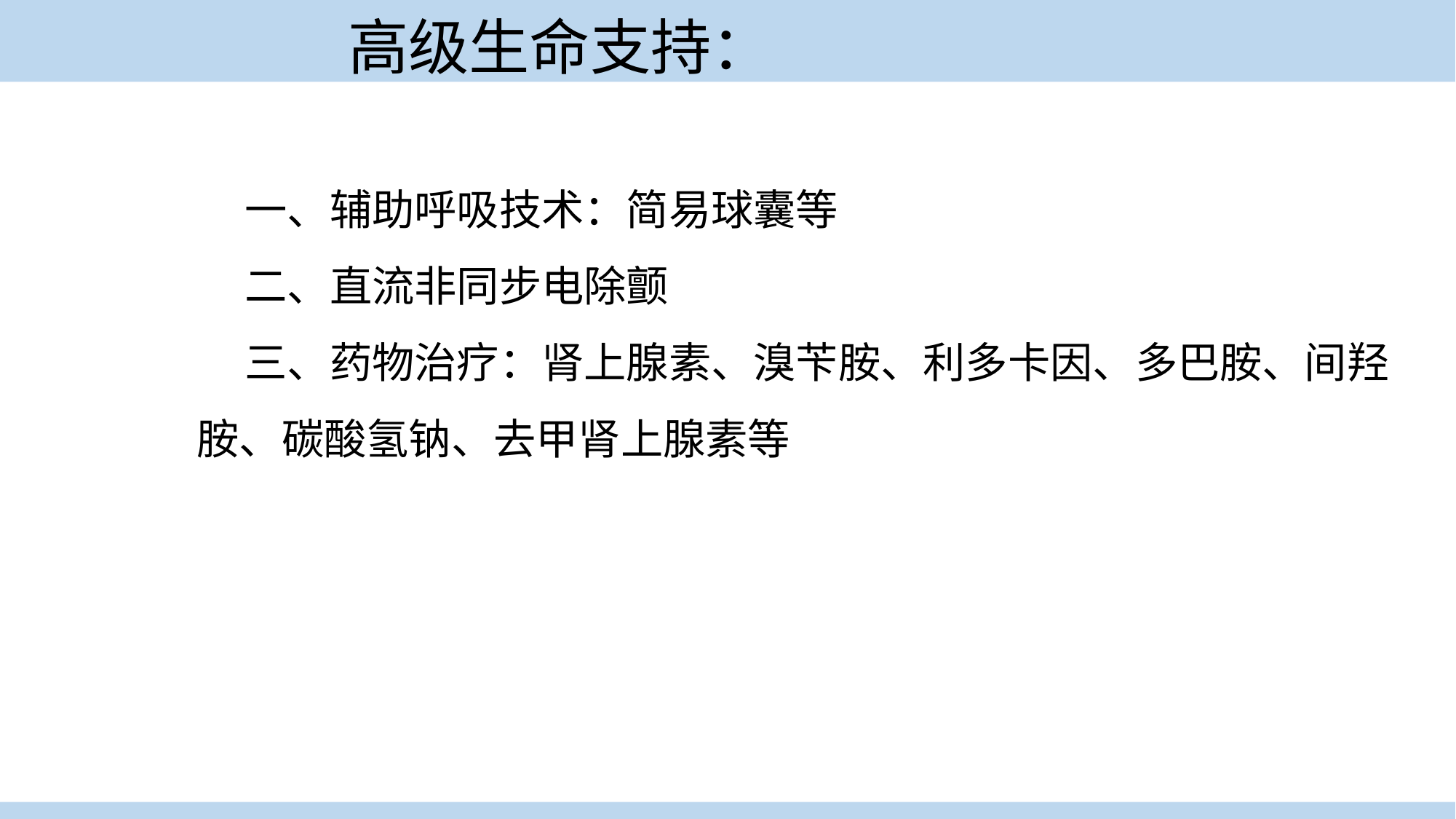

高级生命支持：

    一、辅助呼吸技术：简易球囊等
    二、直流非同步电除颤
    三、药物治疗：肾上腺素、溴苄胺、利多卡因、多巴胺、间羟胺、碳酸氢钠、去甲肾上腺素等